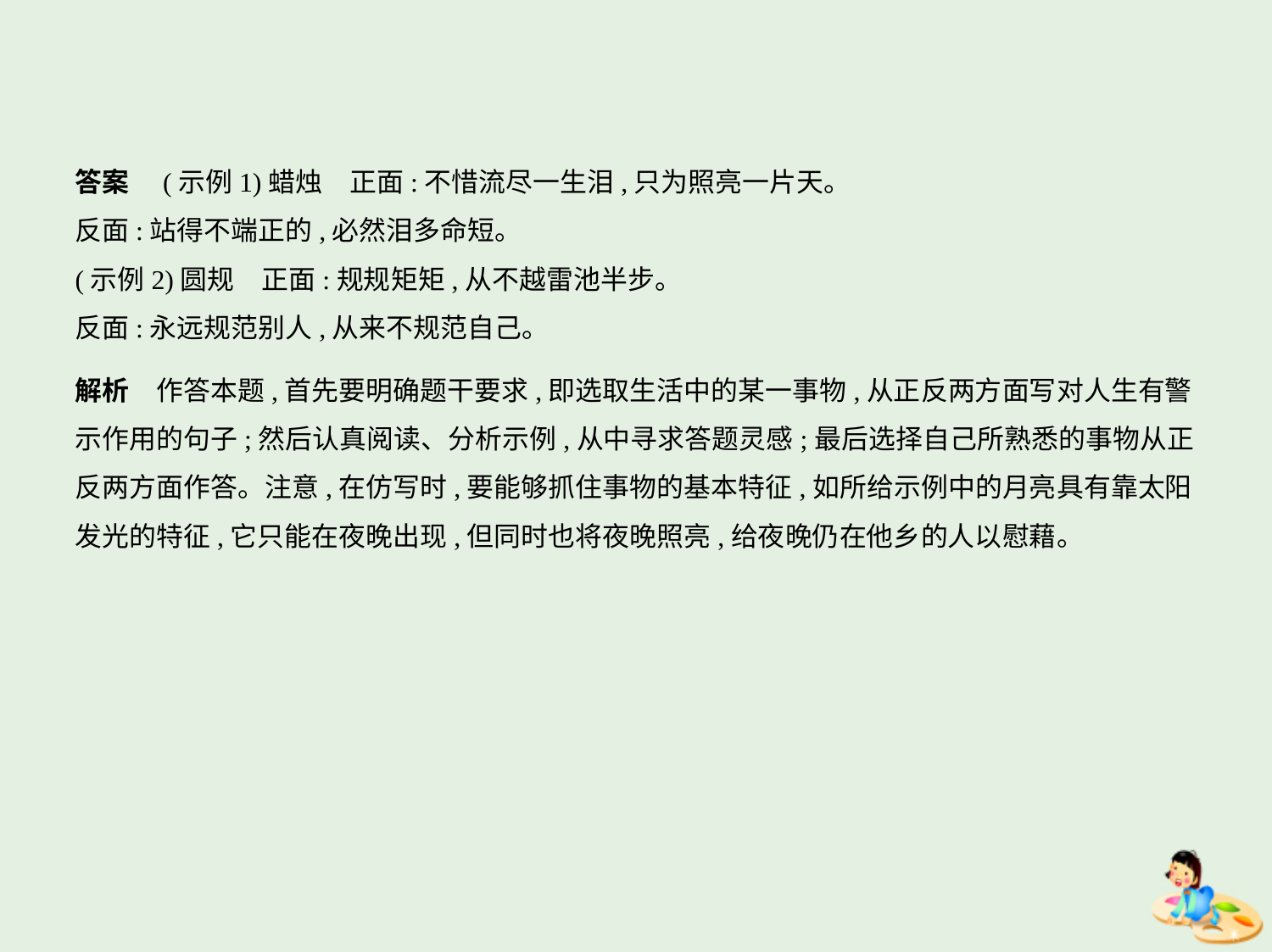

答案　(示例1)蜡烛　正面:不惜流尽一生泪,只为照亮一片天。
反面:站得不端正的,必然泪多命短。
(示例2)圆规　正面:规规矩矩,从不越雷池半步。
反面:永远规范别人,从来不规范自己。
解析　作答本题,首先要明确题干要求,即选取生活中的某一事物,从正反两方面写对人生有警
示作用的句子;然后认真阅读、分析示例,从中寻求答题灵感;最后选择自己所熟悉的事物从正
反两方面作答。注意,在仿写时,要能够抓住事物的基本特征,如所给示例中的月亮具有靠太阳
发光的特征,它只能在夜晚出现,但同时也将夜晚照亮,给夜晚仍在他乡的人以慰藉。